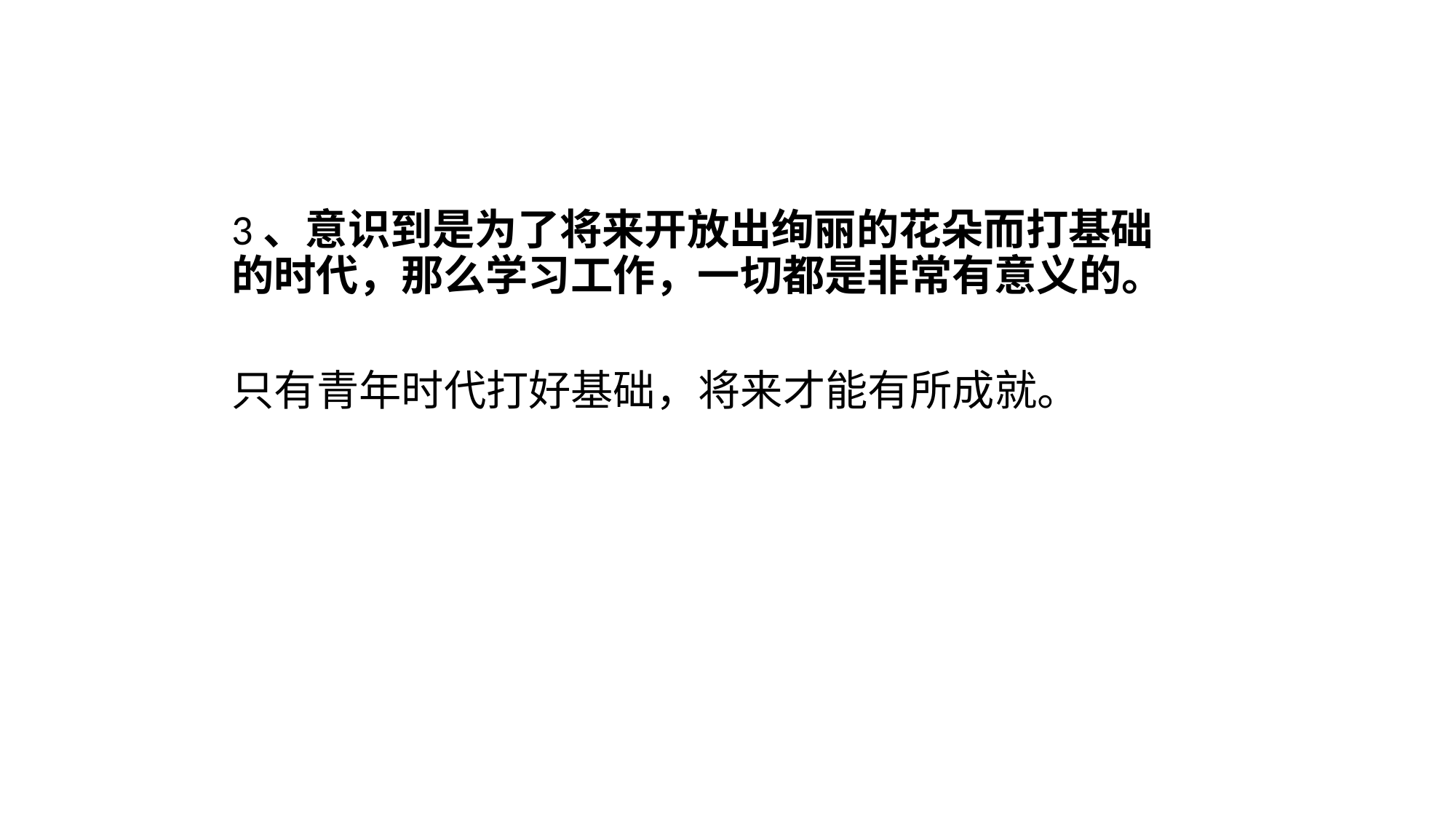

# 3、意识到是为了将来开放出绚丽的花朵而打基础的时代，那么学习工作，一切都是非常有意义的。
只有青年时代打好基础，将来才能有所成就。